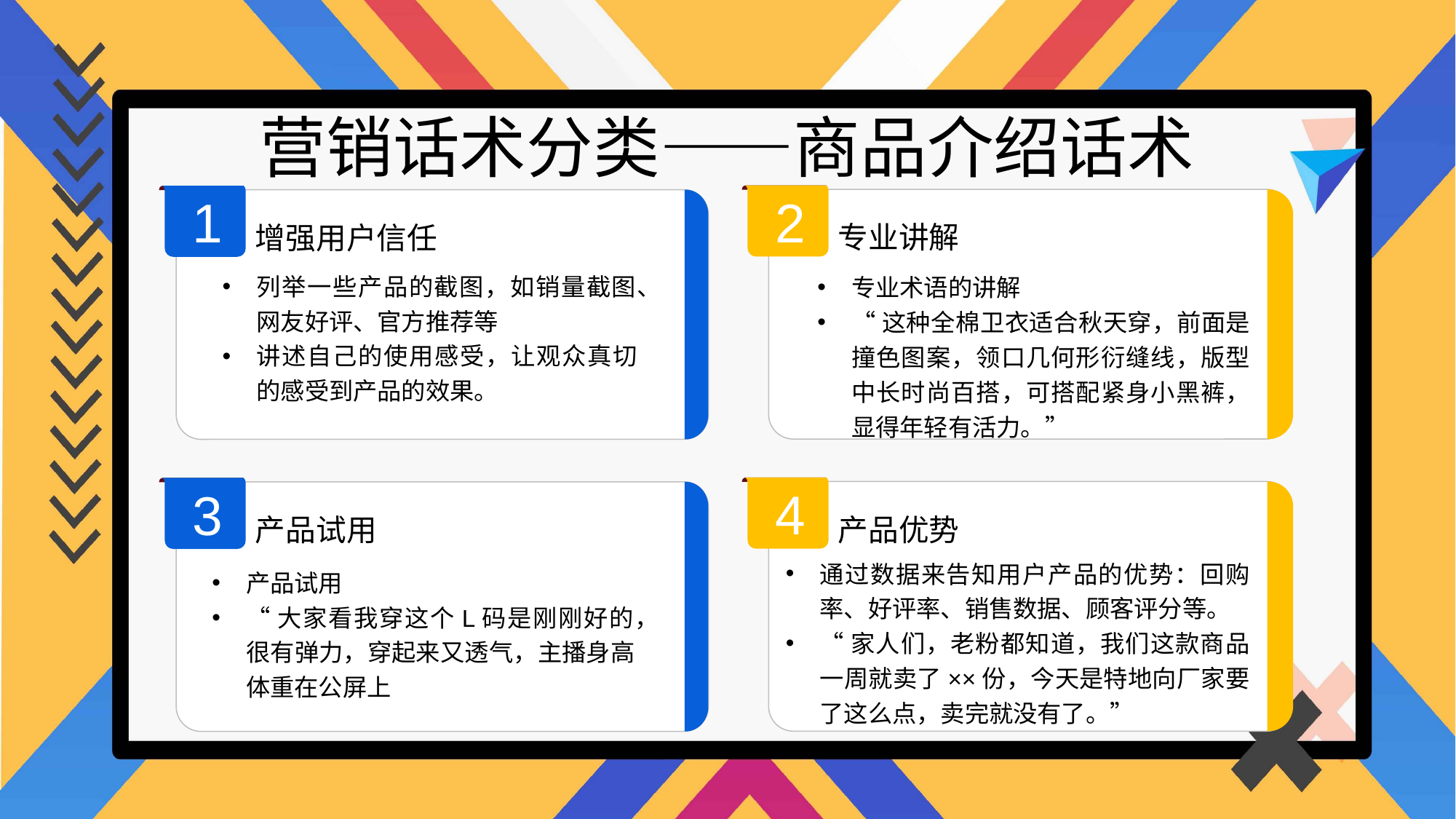

营销话术分类——商品介绍话术
2
1

专业讲解
增强用户信任
列举一些产品的截图，如销量截图、网友好评、官方推荐等
讲述自己的使用感受，让观众真切的感受到产品的效果。
专业术语的讲解
“这种全棉卫衣适合秋天穿，前面是撞色图案，领口几何形衍缝线，版型中长时尚百搭，可搭配紧身小黑裤，显得年轻有活力。”
4
3

产品优势
产品试用
通过数据来告知用户产品的优势：回购率、好评率、销售数据、顾客评分等。
“家人们，老粉都知道，我们这款商品一周就卖了××份，今天是特地向厂家要了这么点，卖完就没有了。”
产品试用
“大家看我穿这个L码是刚刚好的，很有弹力，穿起来又透气，主播身高体重在公屏上